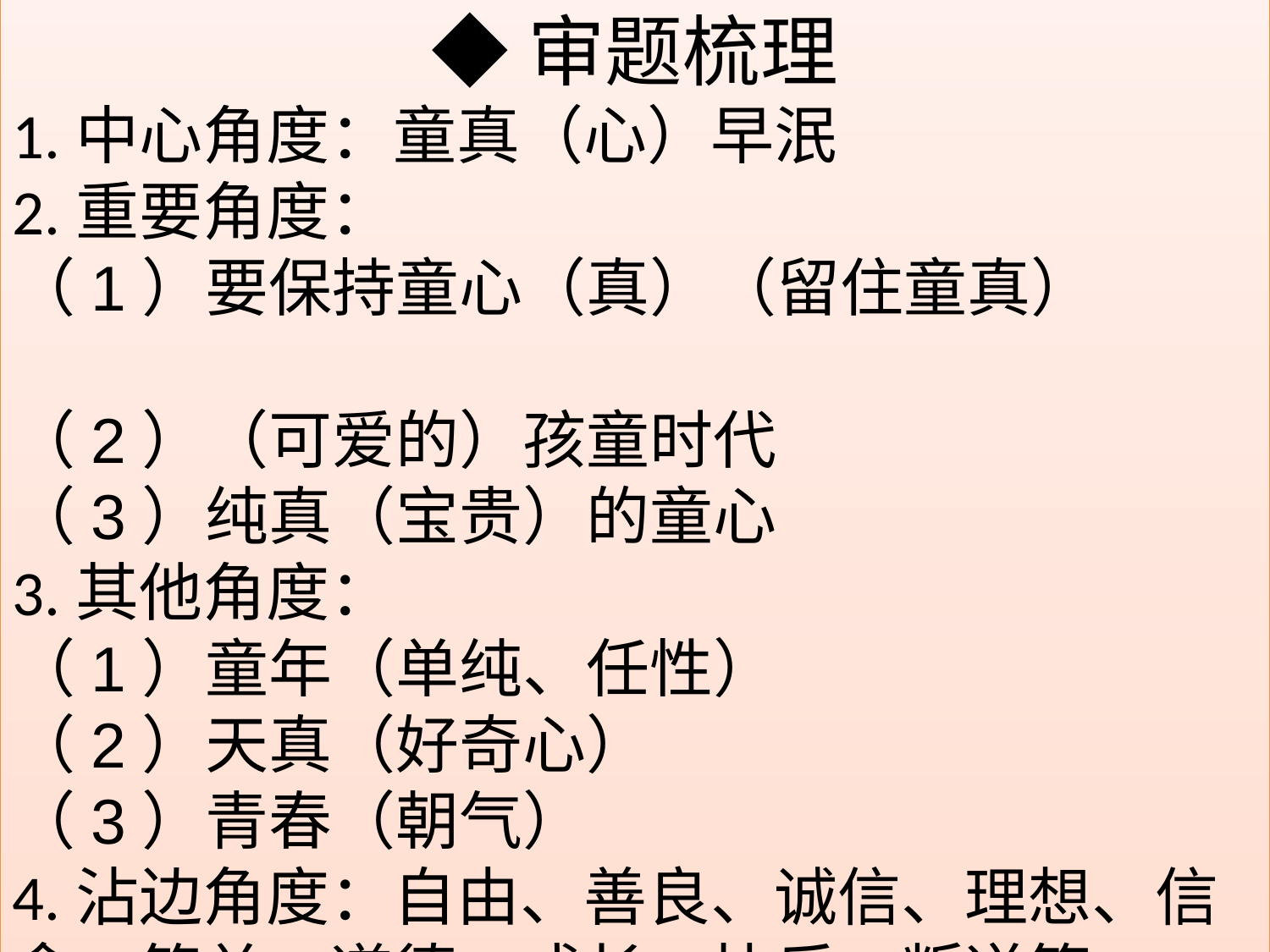

◆审题梳理
1.中心角度：童真（心）早泯
2.重要角度：
（1）要保持童心（真）（留住童真）
（2）（可爱的）孩童时代
（3）纯真（宝贵）的童心
3.其他角度：
（1）童年（单纯、任性）
（2）天真（好奇心）
（3）青春（朝气）
4.沾边角度：自由、善良、诚信、理想、信念、简单、道德、成长、快乐、叛逆等。